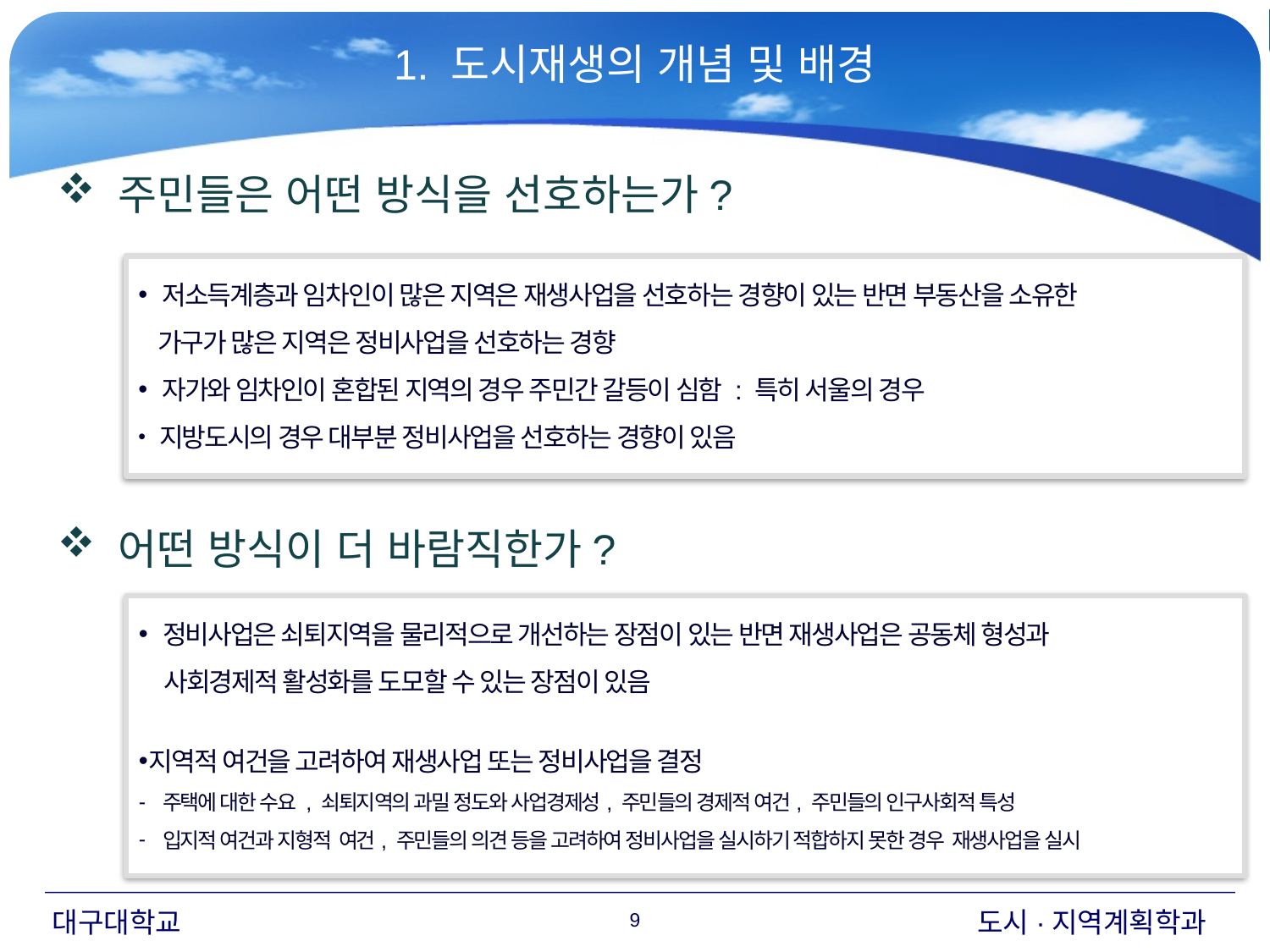

1. 도시재생의 개념 및 배경
 주민들은 어떤 방식을 선호하는가?
 저소득계층과 임차인이 많은 지역은 재생사업을 선호하는 경향이 있는 반면 부동산을 소유한
  가구가 많은 지역은 정비사업을 선호하는 경향
 자가와 임차인이 혼합된 지역의 경우 주민간 갈등이 심함 : 특히 서울의 경우
 지방도시의 경우 대부분 정비사업을 선호하는 경향이 있음

 어떤 방식이 더 바람직한가?
 정비사업은 쇠퇴지역을 물리적으로 개선하는 장점이 있는 반면 재생사업은 공동체 형성과
   사회경제적 활성화를 도모할 수 있는 장점이 있음

지역적 여건을 고려하여 재생사업 또는 정비사업을 결정
주택에 대한 수요 , 쇠퇴지역의 과밀 정도와 사업경제성, 주민들의 경제적 여건, 주민들의 인구사회적 특성
입지적 여건과 지형적  여건, 주민들의 의견 등을 고려하여 정비사업을 실시하기 적합하지 못한 경우  재생사업을 실시